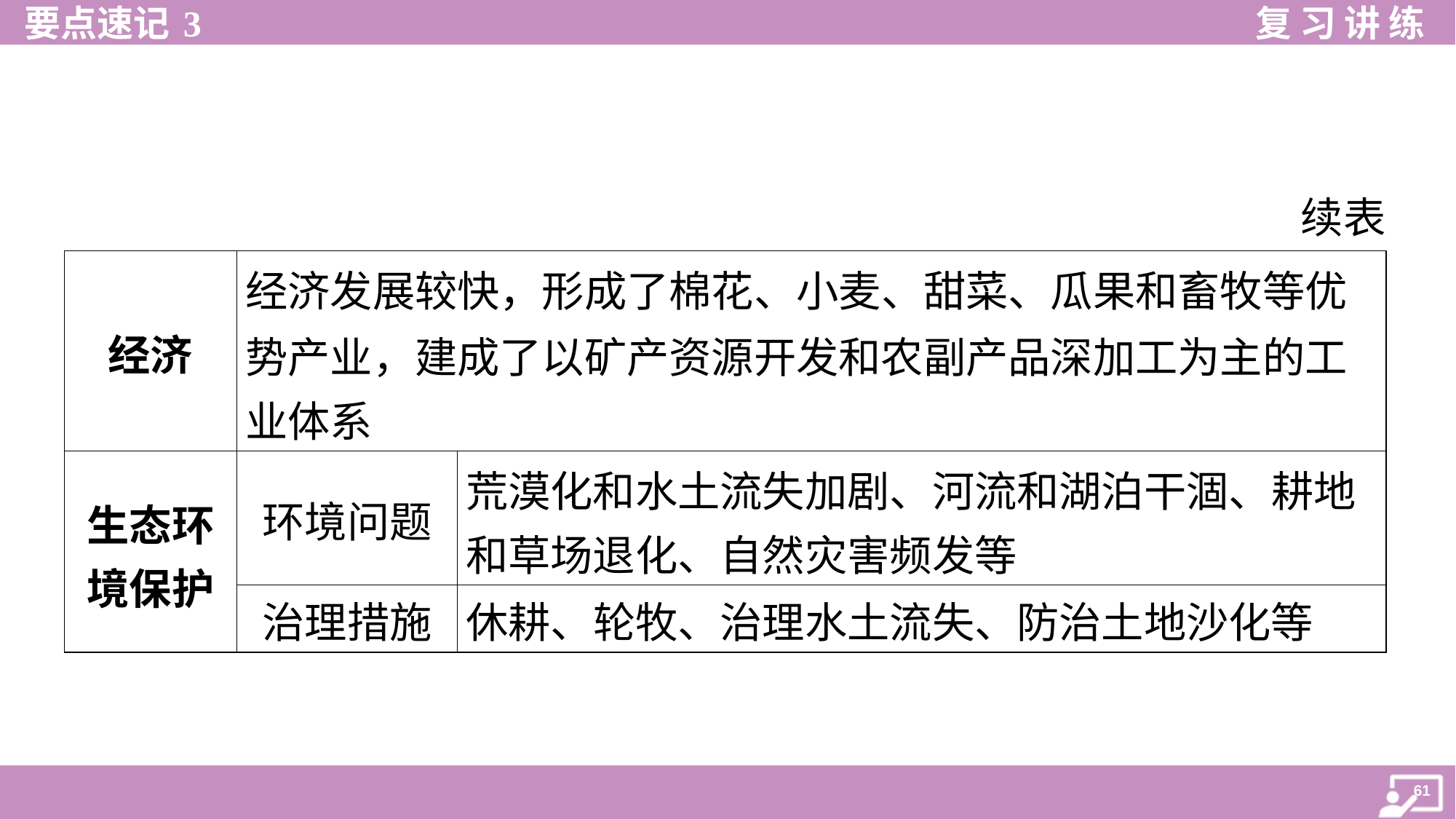

续表
| 经济 | 经济发展较快，形成了棉花、小麦、甜菜、瓜果和畜牧等优 势产业，建成了以矿产资源开发和农副产品深加工为主的工 业体系 |  |
| --- | --- | --- |
| 生态环 境保护 | 环境问题 | 荒漠化和水土流失加剧、河流和湖泊干涸、耕地 和草场退化、自然灾害频发等 |
|  | 治理措施 | 休耕、轮牧、治理水土流失、防治土地沙化等 |